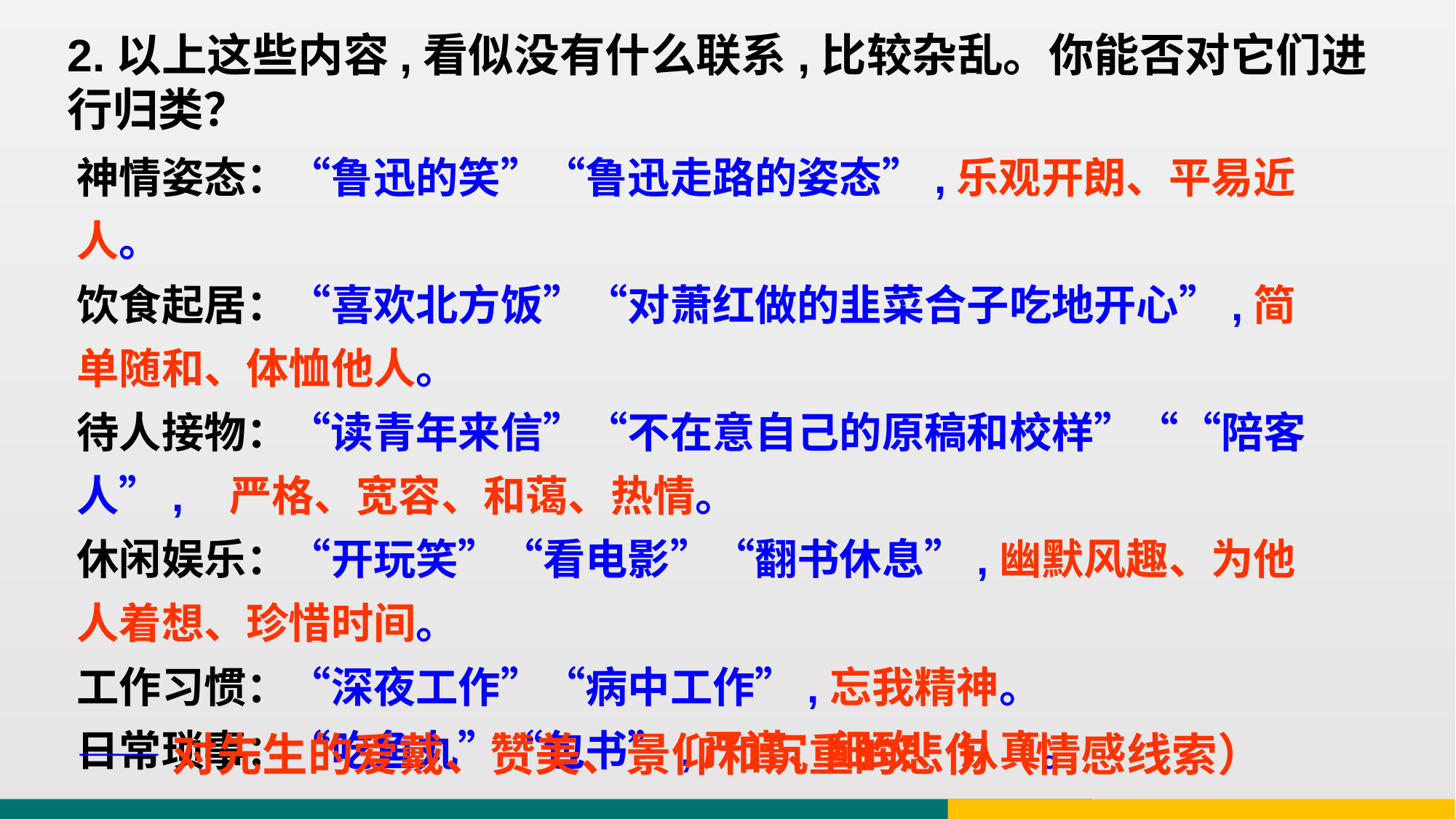

2.以上这些内容,看似没有什么联系,比较杂乱。你能否对它们进行归类？
神情姿态：“鲁迅的笑”“鲁迅走路的姿态”,乐观开朗、平易近人。
饮食起居：“喜欢北方饭”“对萧红做的韭菜合子吃地开心”,简单随和、体恤他人。
待人接物：“读青年来信”“不在意自己的原稿和校样”““陪客人”,   严格、宽容、和蔼、热情。
休闲娱乐：“开玩笑”“看电影”“翻书休息”,幽默风趣、为他人着想、珍惜时间。
工作习惯：“深夜工作”“病中工作”,忘我精神。
日常琐事：“吃鱼丸”“包书”,严谨、细致、认真。
——对先生的爱戴、赞美、景仰和沉重的悲伤（情感线索）